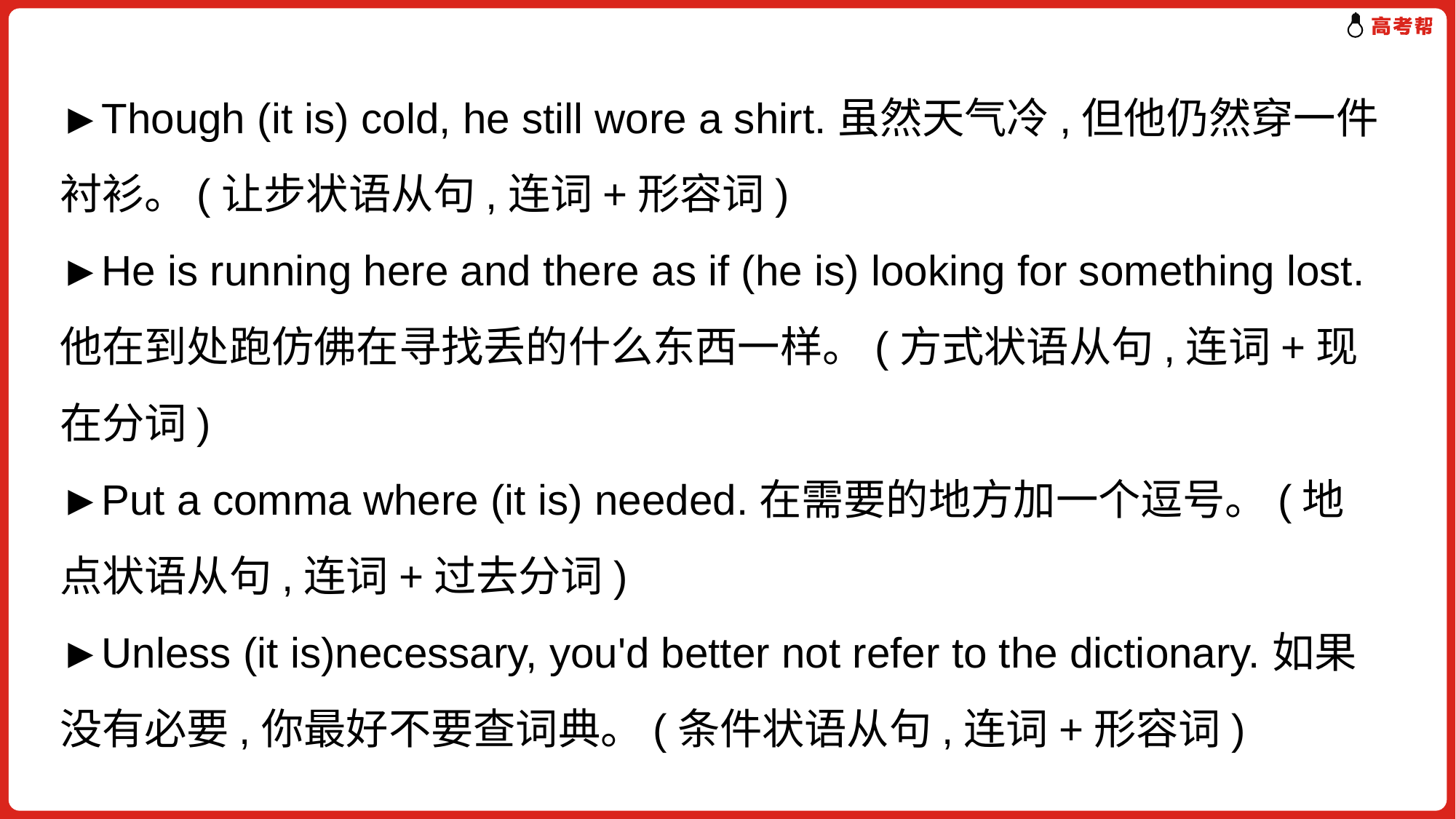

►Though (it is) cold, he still wore a shirt.虽然天气冷,但他仍然穿一件衬衫。(让步状语从句,连词+形容词)
►He is running here and there as if (he is) looking for something lost.他在到处跑仿佛在寻找丢的什么东西一样。(方式状语从句,连词+现在分词)
►Put a comma where (it is) needed.在需要的地方加一个逗号。(地点状语从句,连词+过去分词)
►Unless (it is)necessary, you'd better not refer to the dictionary.如果没有必要,你最好不要查词典。(条件状语从句,连词+形容词)